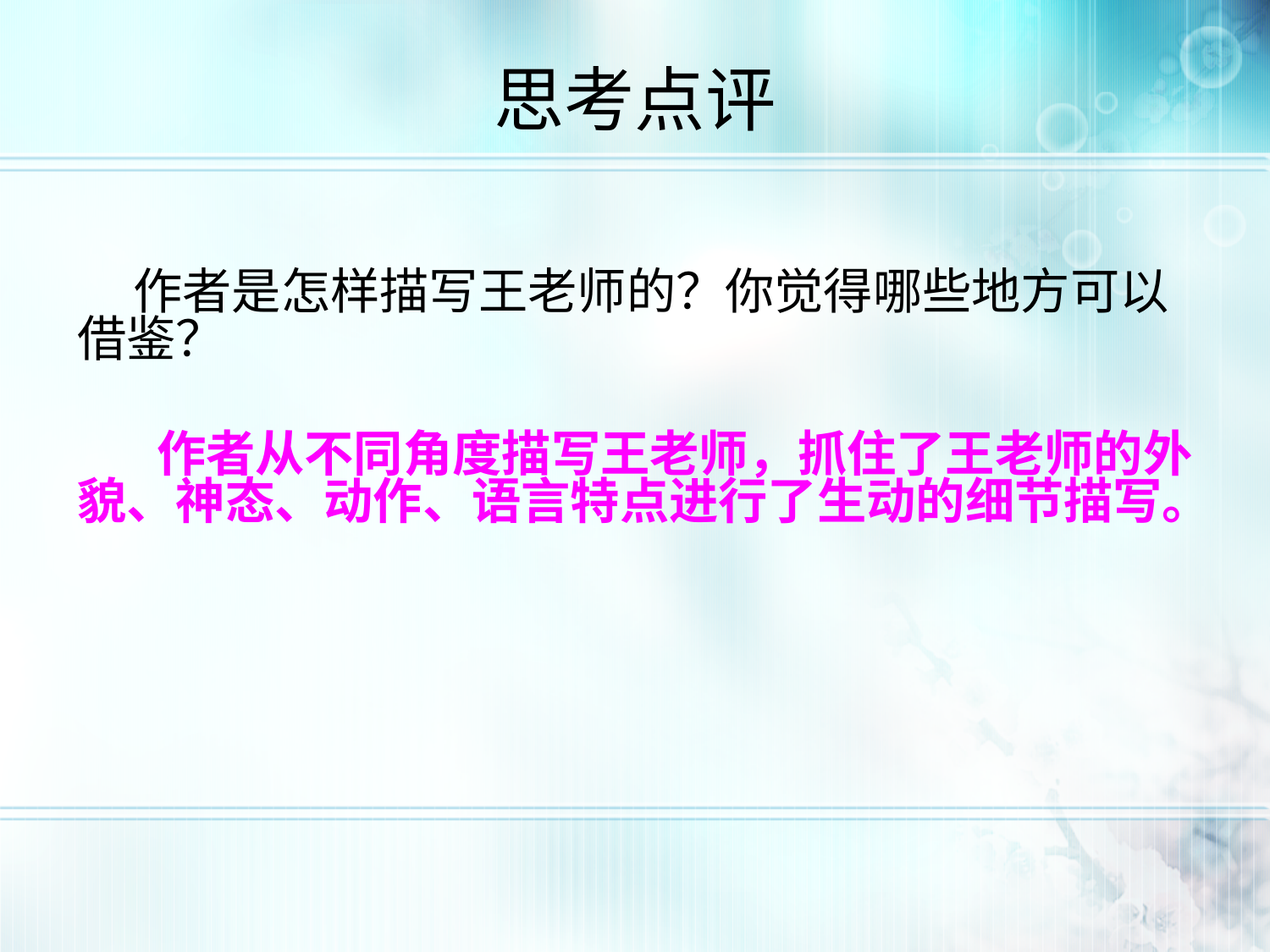

思考点评

    作者是怎样描写王老师的？你觉得哪些地方可以借鉴？

      作者从不同角度描写王老师，抓住了王老师的外貌、神态、动作、语言特点进行了生动的细节描写。